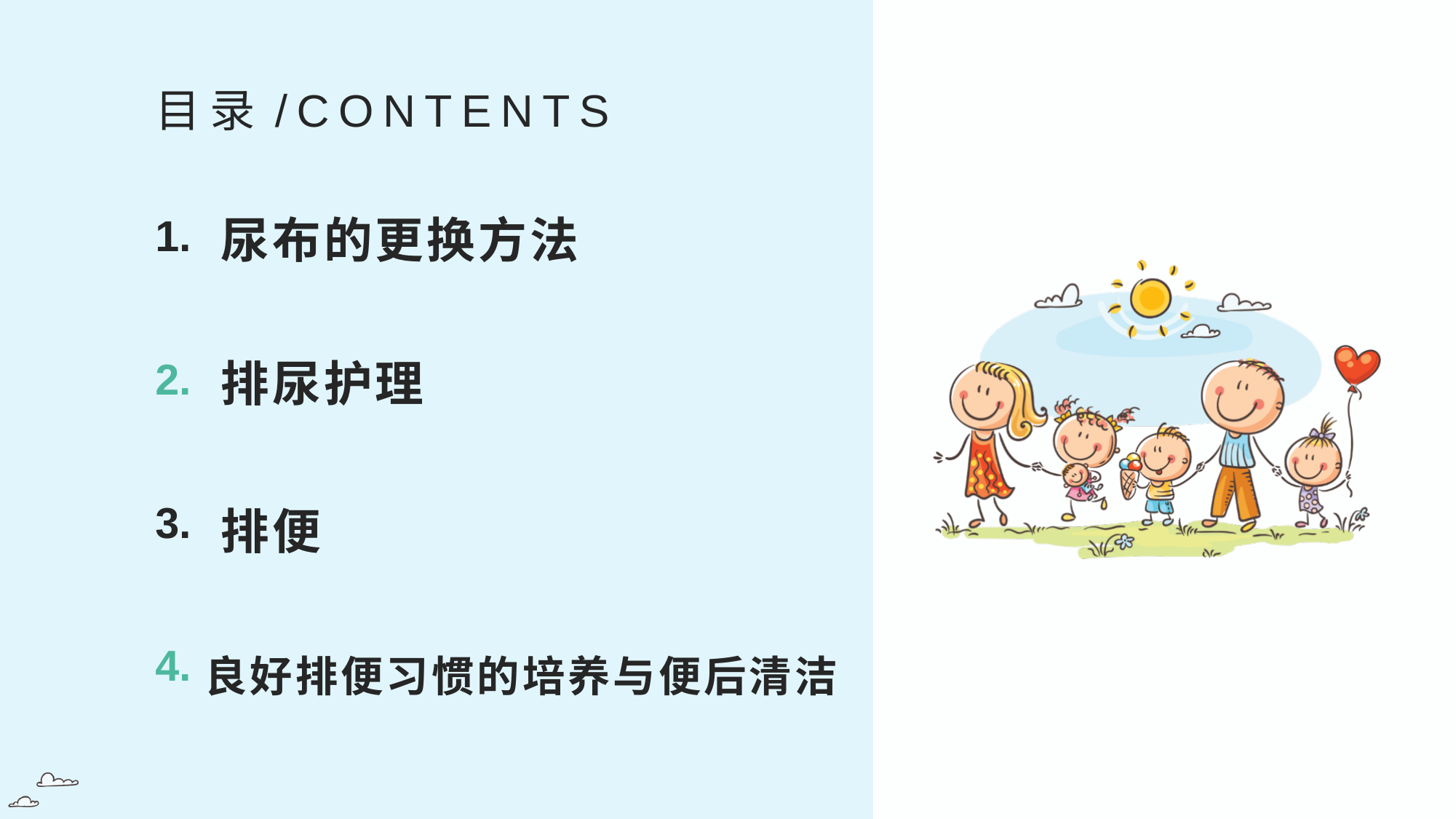

目录/CONTENTS
尿布的更换方法
1.
排尿护理
2.
排便
3.
良好排便习惯的培养与便后清洁
4.